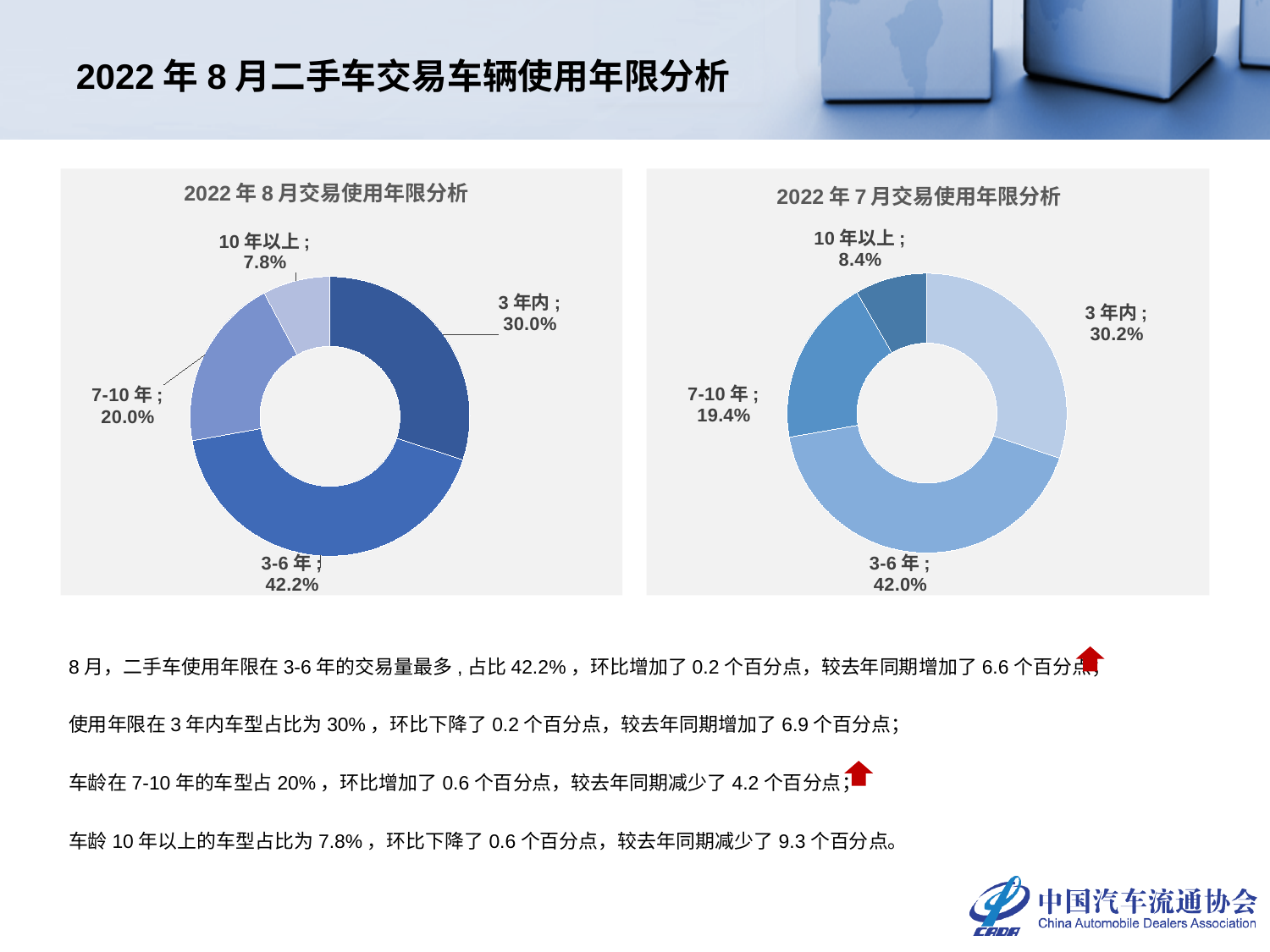

# 2022年8月二手车交易车辆使用年限分析

### Chart: 2022年8月交易使用年限分析

| Category | 车龄占比 |
|---|---|
| 3年内 | 0.3003438898734755 |
| 3-6年 | 0.42167971158766465 |
| 7-10年 | 0.20019201142529305 |
| 10年以上 | 0.07778438711356679 |

### Chart: 2022年7月交易使用年限分析

| Category |  |
|---|---|
| 3年内 | 0.30220956577771313 |
| 3-6年 | 0.4200939533143487 |
| 7-10年 | 0.19414523962945257 |
| 10年以上 | 0.08355124127848566 |
8月，二手车使用年限在3-6年的交易量最多,占比42.2%，环比增加了0.2个百分点，较去年同期增加了6.6个百分点；
使用年限在3年内车型占比为30%，环比下降了0.2个百分点，较去年同期增加了6.9个百分点；
车龄在7-10年的车型占20%，环比增加了0.6个百分点，较去年同期减少了4.2个百分点；
车龄10年以上的车型占比为7.8%，环比下降了0.6个百分点，较去年同期减少了9.3个百分点。